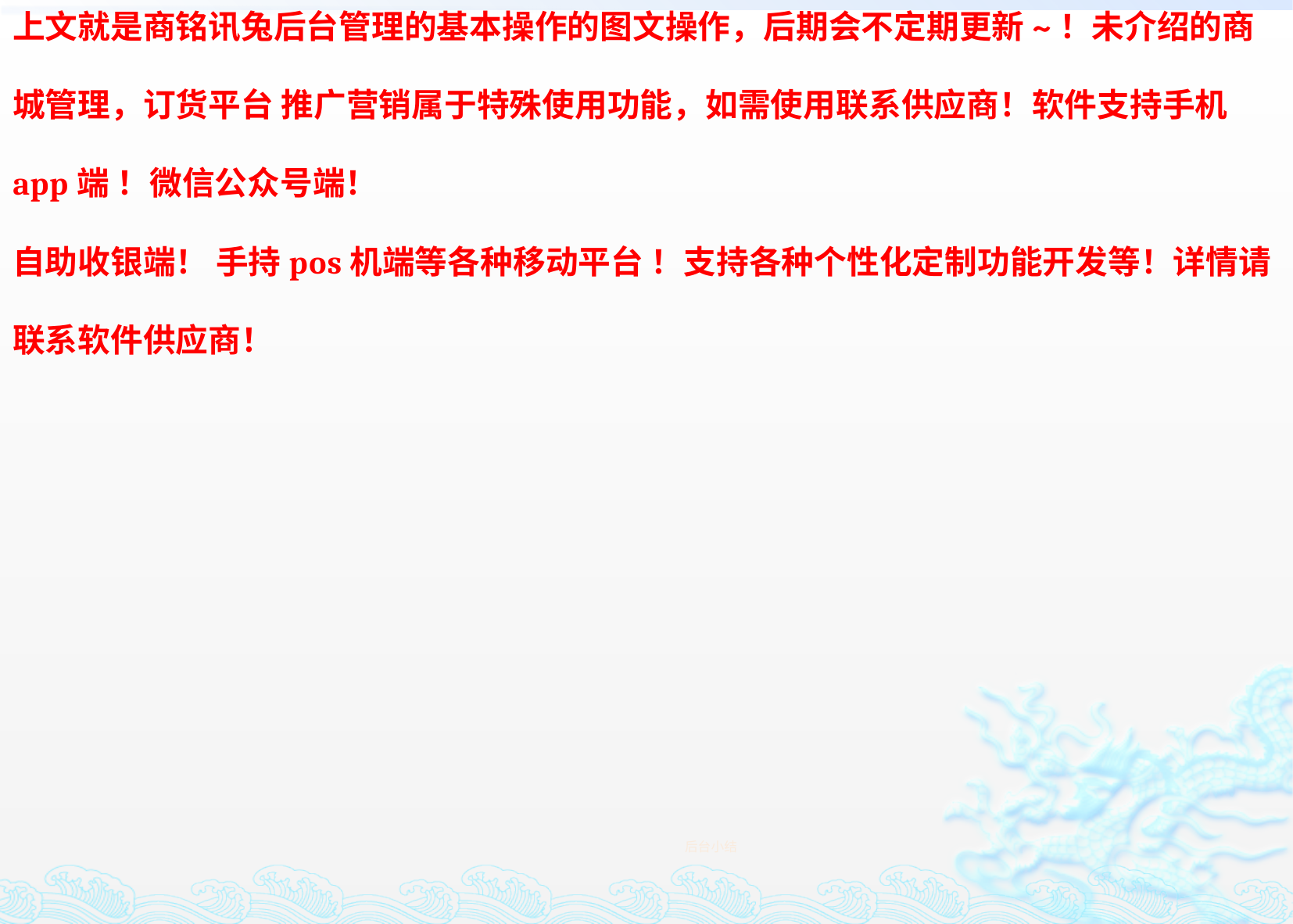

上文就是商铭讯兔后台管理的基本操作的图文操作，后期会不定期更新~！未介绍的商

城管理，订货平台 推广营销属于特殊使用功能，如需使用联系供应商！软件支持手机

app端 ！微信公众号端！

自助收银端！ 手持pos机端等各种移动平台 ！支持各种个性化定制功能开发等！详情请

联系软件供应商！

后台小结